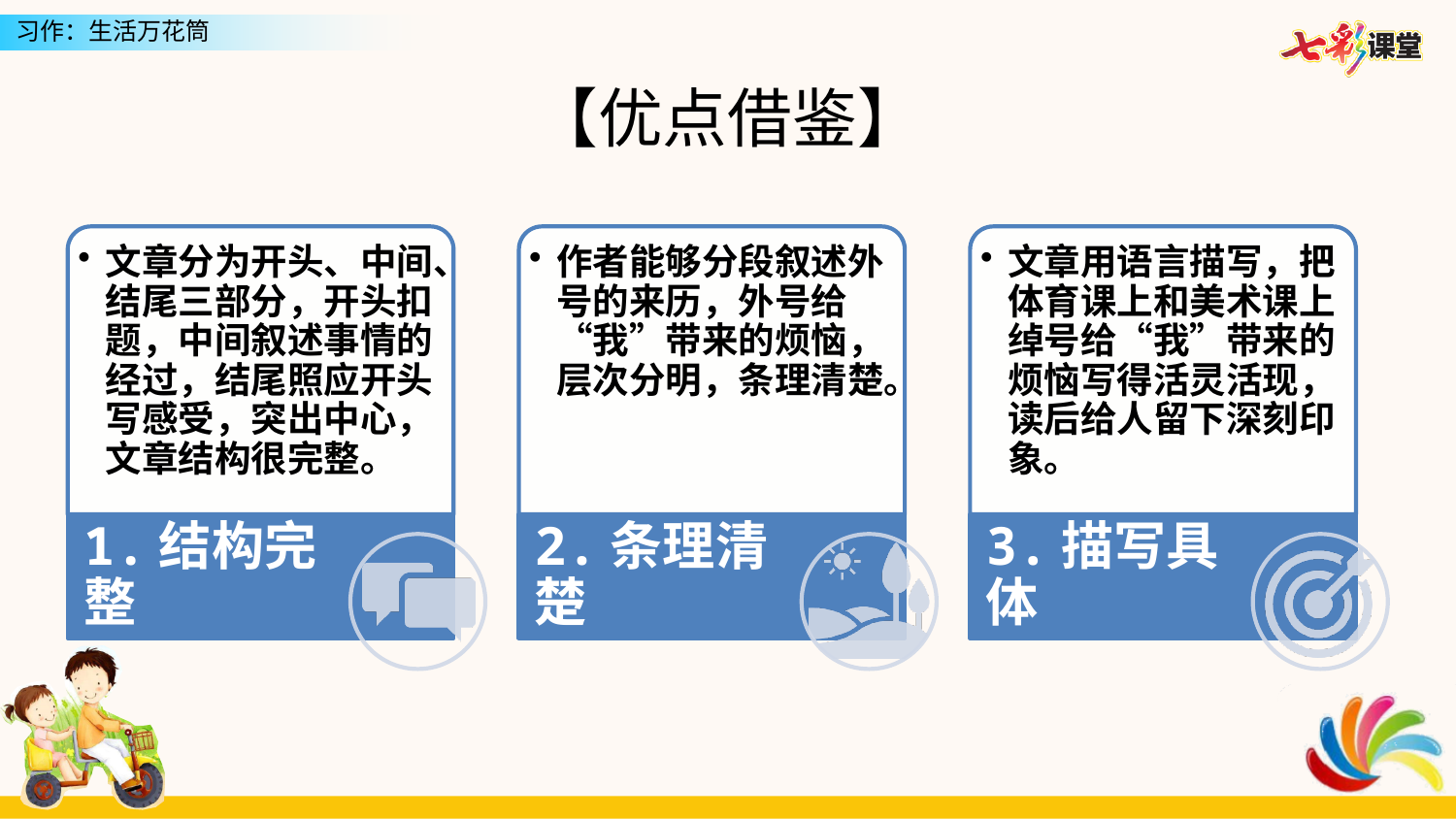

【优点借鉴】
文章分为开头、中间、结尾三部分，开头扣题，中间叙述事情的经过，结尾照应开头写感受，突出中心，文章结构很完整。
1.结构完整
作者能够分段叙述外号的来历，外号给“我”带来的烦恼，层次分明，条理清楚。
2.条理清楚
文章用语言描写，把体育课上和美术课上绰号给“我”带来的烦恼写得活灵活现，读后给人留下深刻印象。
3.描写具体